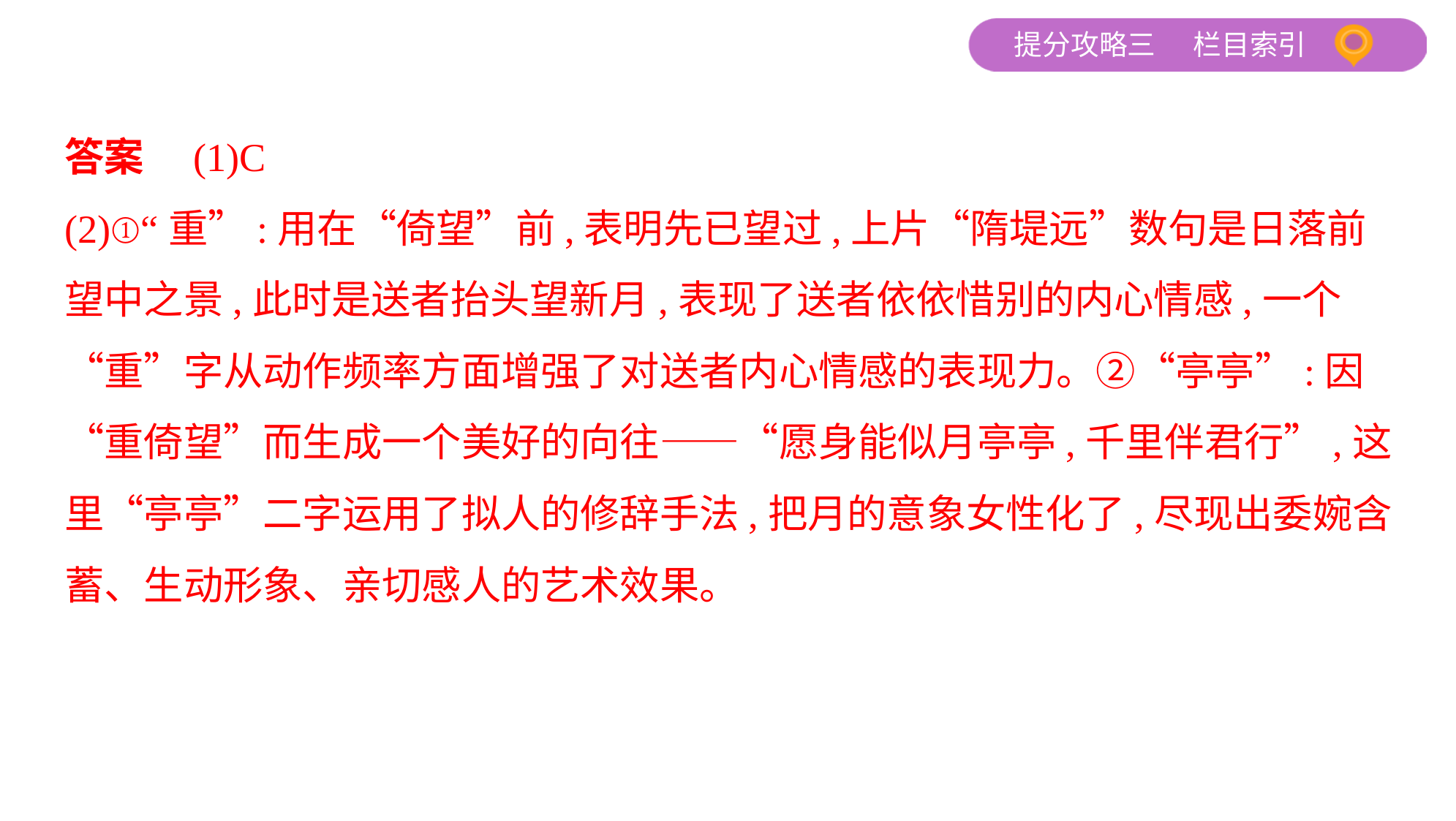

答案　(1)C
(2)①“重”:用在“倚望”前,表明先已望过,上片“隋堤远”数句是日落前
望中之景,此时是送者抬头望新月,表现了送者依依惜别的内心情感,一个
“重”字从动作频率方面增强了对送者内心情感的表现力。②“亭亭”:因
“重倚望”而生成一个美好的向往——“愿身能似月亭亭,千里伴君行”,这
里“亭亭”二字运用了拟人的修辞手法,把月的意象女性化了,尽现出委婉含
蓄、生动形象、亲切感人的艺术效果。